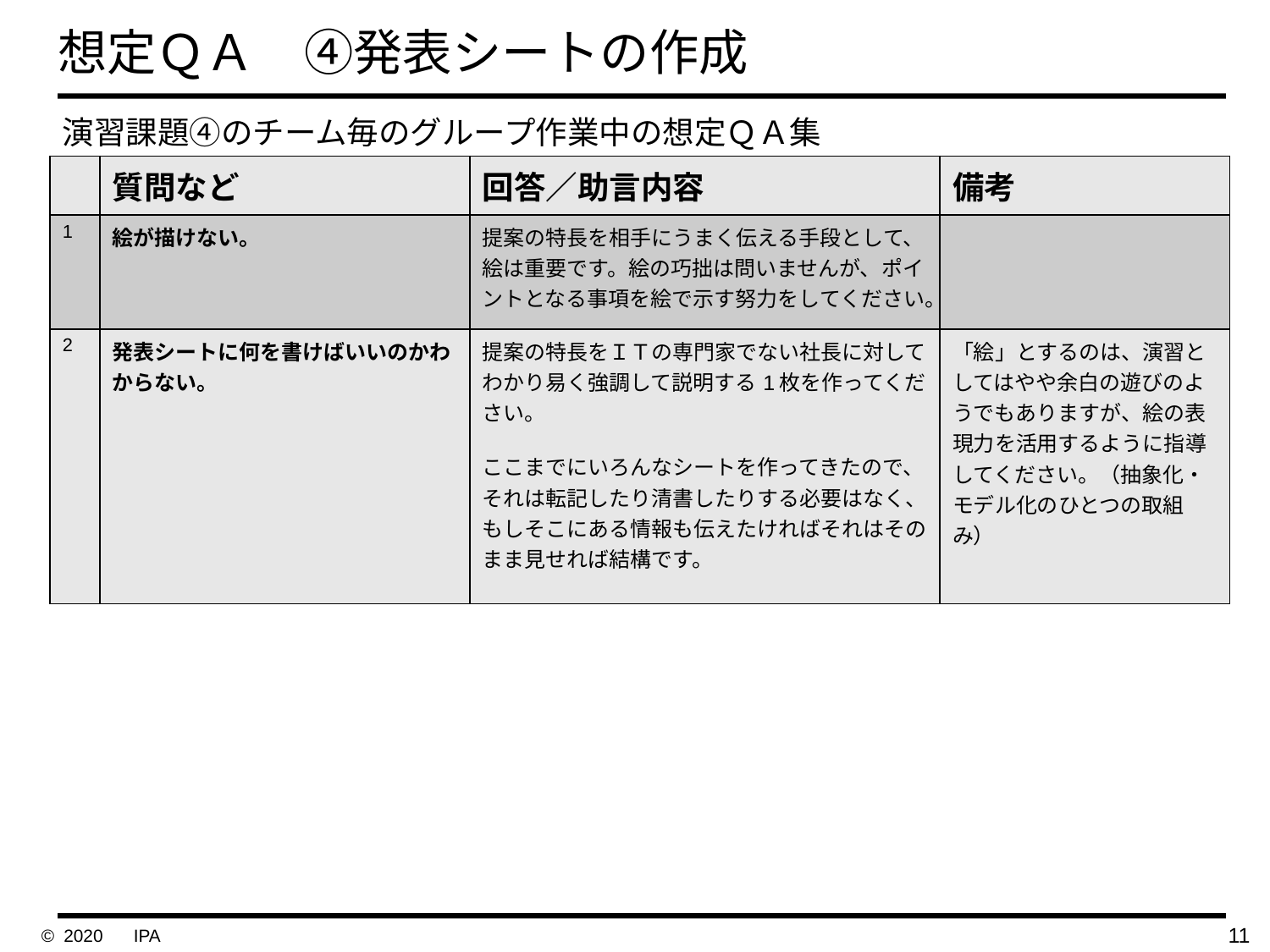

# 想定ＱＡ　④発表シートの作成
　演習課題④のチーム毎のグループ作業中の想定ＱＡ集
|  | 質問など | 回答／助言内容 | 備考 |
| --- | --- | --- | --- |
| 1 | 絵が描けない。 | 提案の特長を相手にうまく伝える手段として、絵は重要です。絵の巧拙は問いませんが、ポイントとなる事項を絵で示す努力をしてください。 |  |
| 2 | 発表シートに何を書けばいいのかわからない。 | 提案の特長をＩＴの専門家でない社長に対してわかり易く強調して説明する1枚を作ってください。 ここまでにいろんなシートを作ってきたので、それは転記したり清書したりする必要はなく、もしそこにある情報も伝えたければそれはそのまま見せれば結構です。 | 「絵」とするのは、演習としてはやや余白の遊びのようでもありますが、絵の表現力を活用するように指導してください。（抽象化・モデル化のひとつの取組み） |